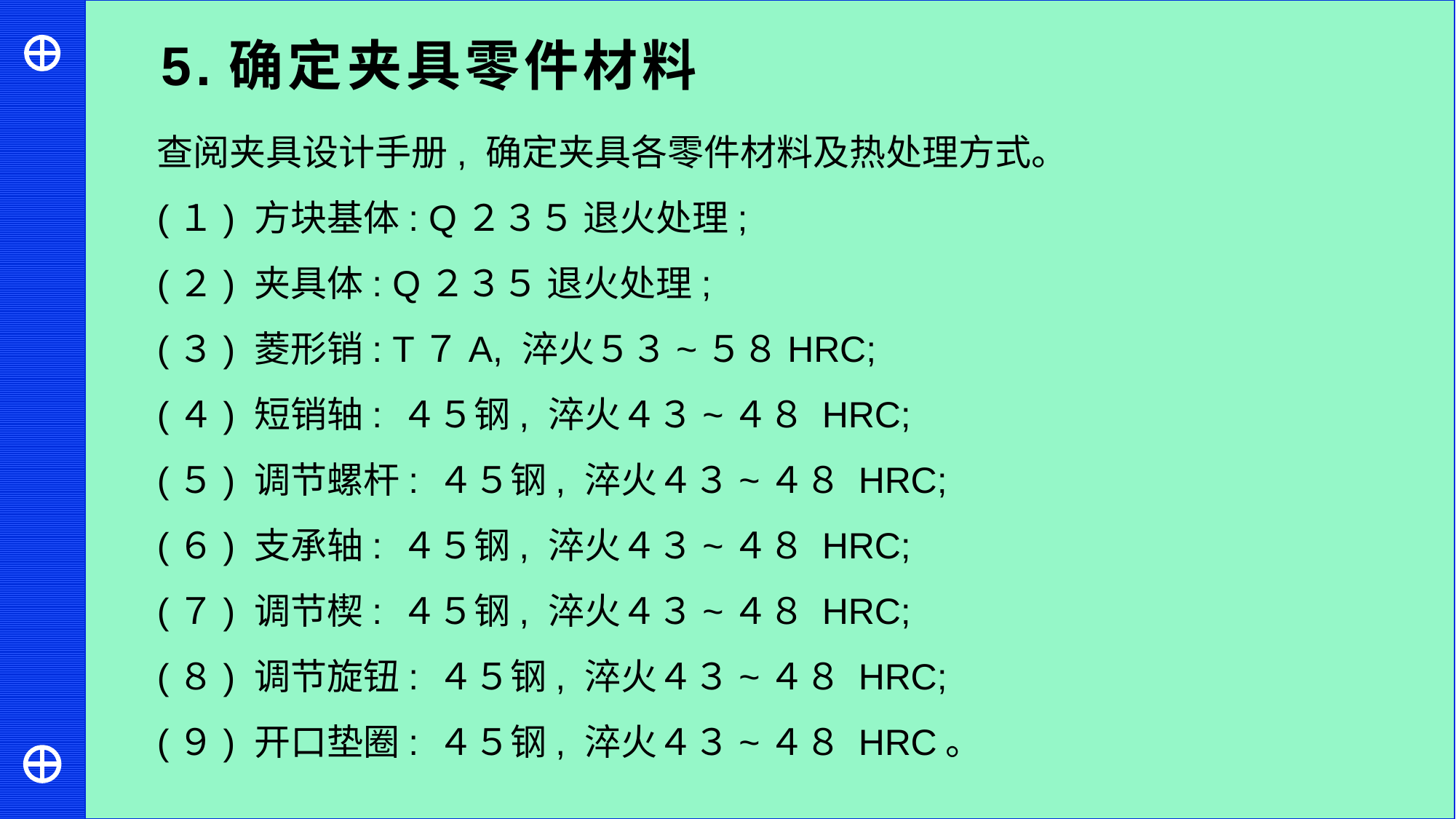

5.确定夹具零件材料
查阅夹具设计手册, 确定夹具各零件材料及热处理方式。
(１) 方块基体: Q２３５ 退火处理;
(２) 夹具体: Q２３５ 退火处理;
(３) 菱形销: T７A, 淬火５３~５８HRC;
(４) 短销轴: ４５钢, 淬火４３~４８ HRC;
(５) 调节螺杆: ４５钢, 淬火４３~４８ HRC;
(６) 支承轴: ４５钢, 淬火４３~４８ HRC;
(７) 调节楔: ４５钢, 淬火４３~４８ HRC;
(８) 调节旋钮: ４５钢, 淬火４３~４８ HRC;
(９) 开口垫圈: ４５钢, 淬火４３~４８ HRC。